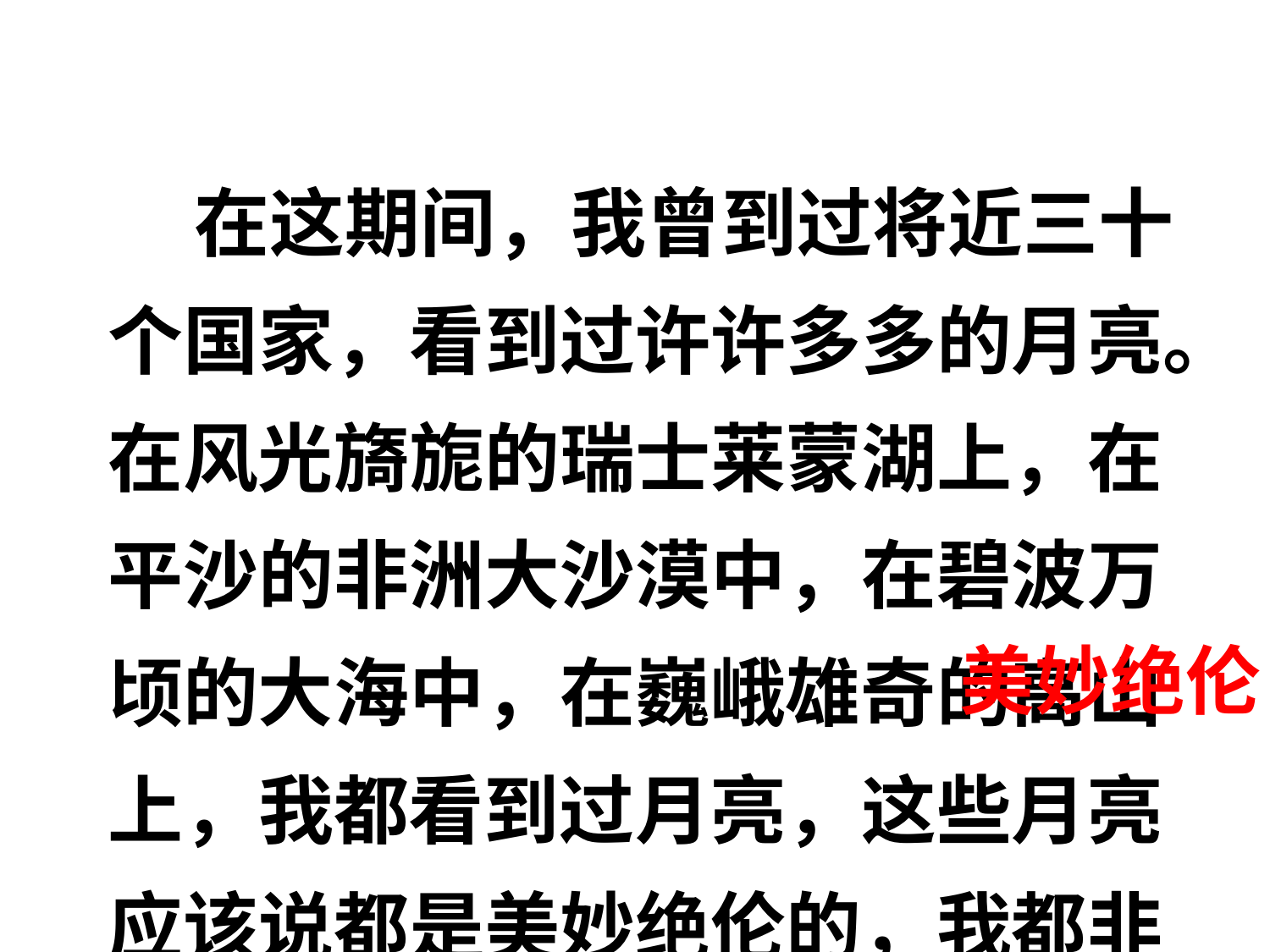

在这期间，我曾到过将近三十个国家，看到过许许多多的月亮。在风光旖旎的瑞士莱蒙湖上，在平沙的非洲大沙漠中，在碧波万顷的大海中，在巍峨雄奇的高山上，我都看到过月亮，这些月亮应该说都是美妙绝伦的，我都非常喜欢。
美妙绝伦